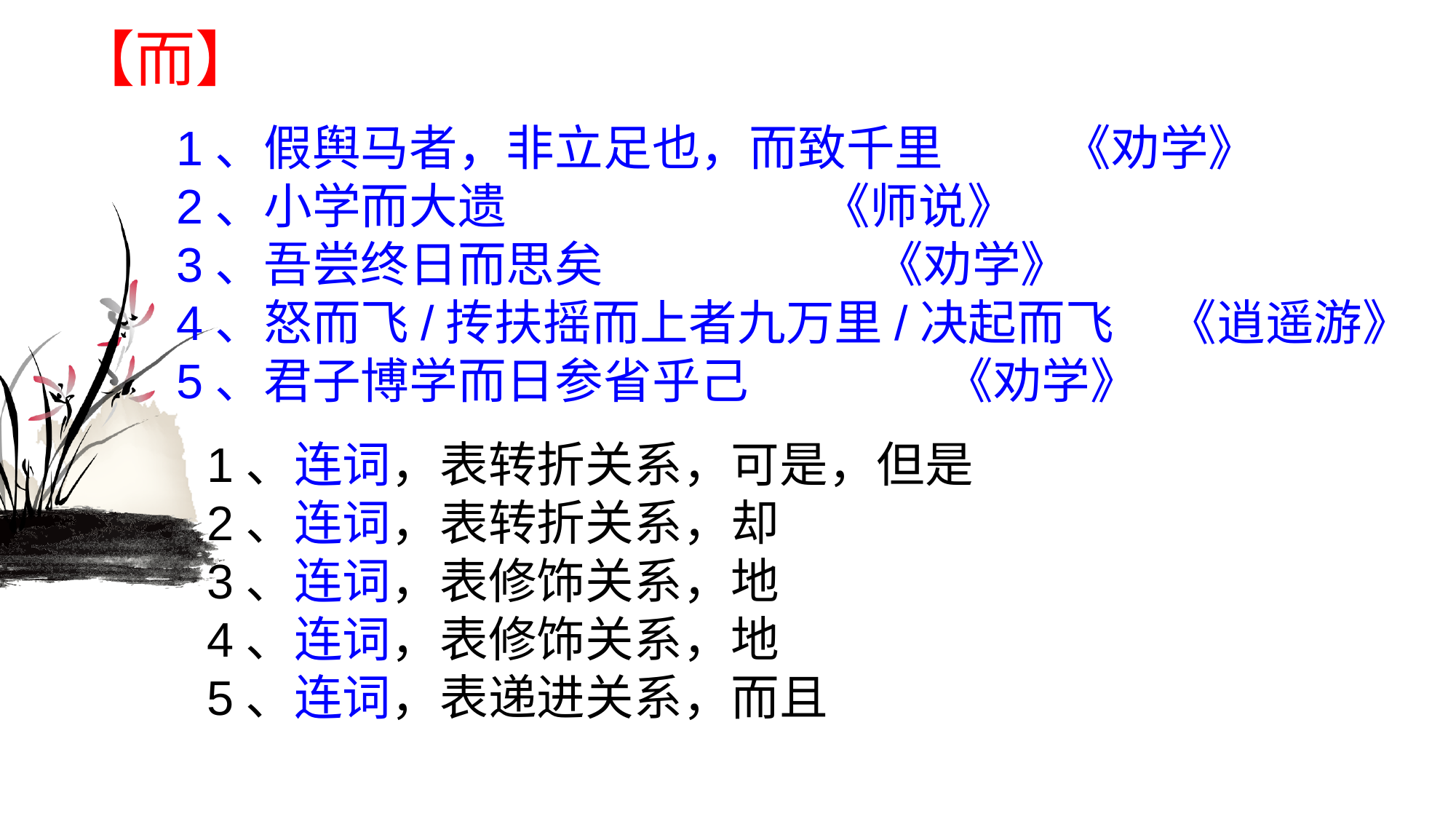

【而】
1、假舆马者，非立足也，而致千里           《劝学》
2、小学而大遗                             《师说》
3、吾尝终日而思矣                         《劝学》
4、怒而飞/抟扶摇而上者九万里/决起而飞     《逍遥游》
5、君子博学而日参省乎己                  《劝学》
1、连词，表转折关系，可是，但是
2、连词，表转折关系，却
3、连词，表修饰关系，地
4、连词，表修饰关系，地
5、连词，表递进关系，而且